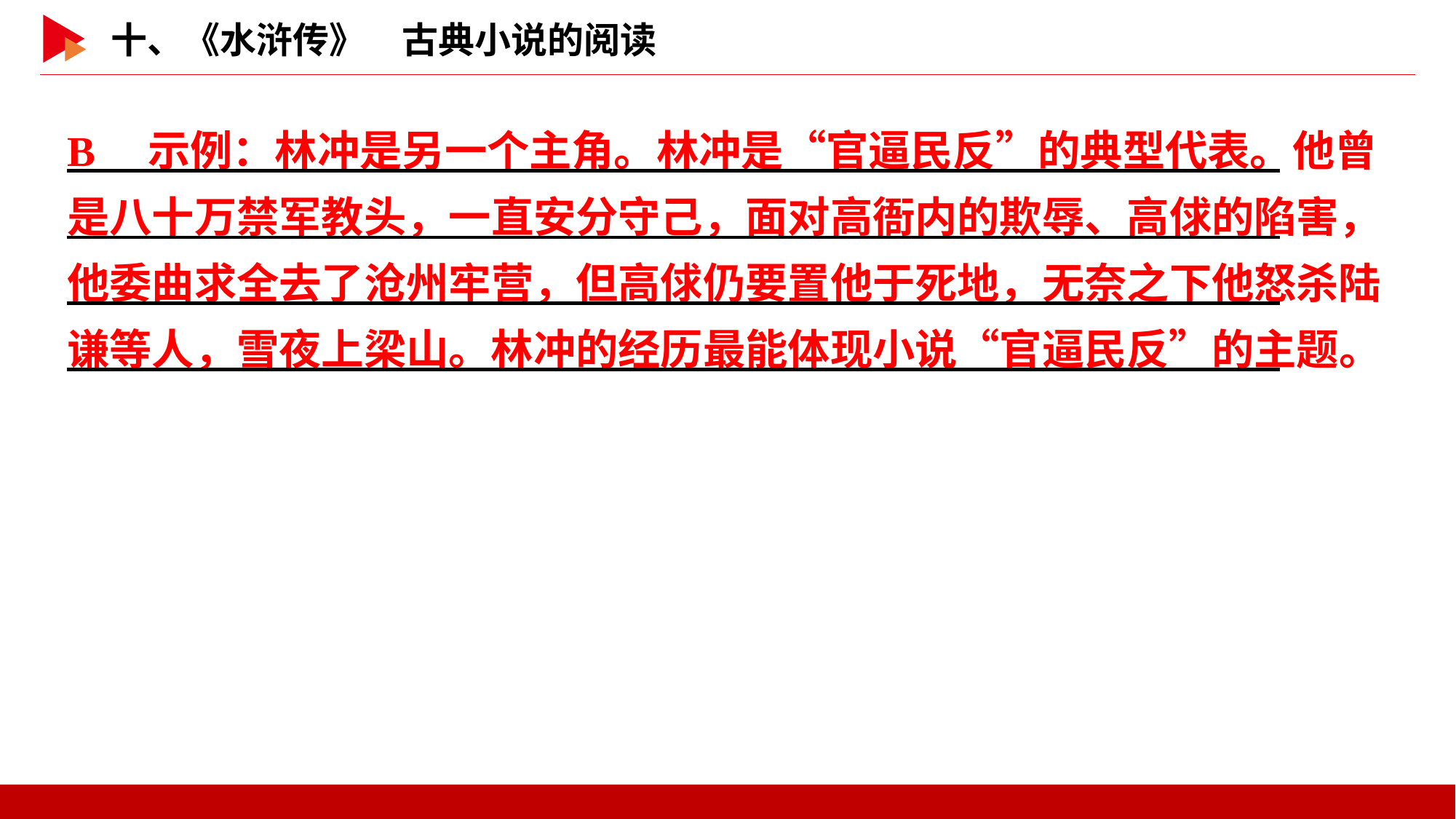

B　示例：林冲是另一个主角。林冲是“官逼民反”的典型代表。他曾是八十万禁军教头，一直安分守己，面对高衙内的欺辱、高俅的陷害，他委曲求全去了沧州牢营，但高俅仍要置他于死地，无奈之下他怒杀陆谦等人，雪夜上梁山。林冲的经历最能体现小说“官逼民反”的主题。